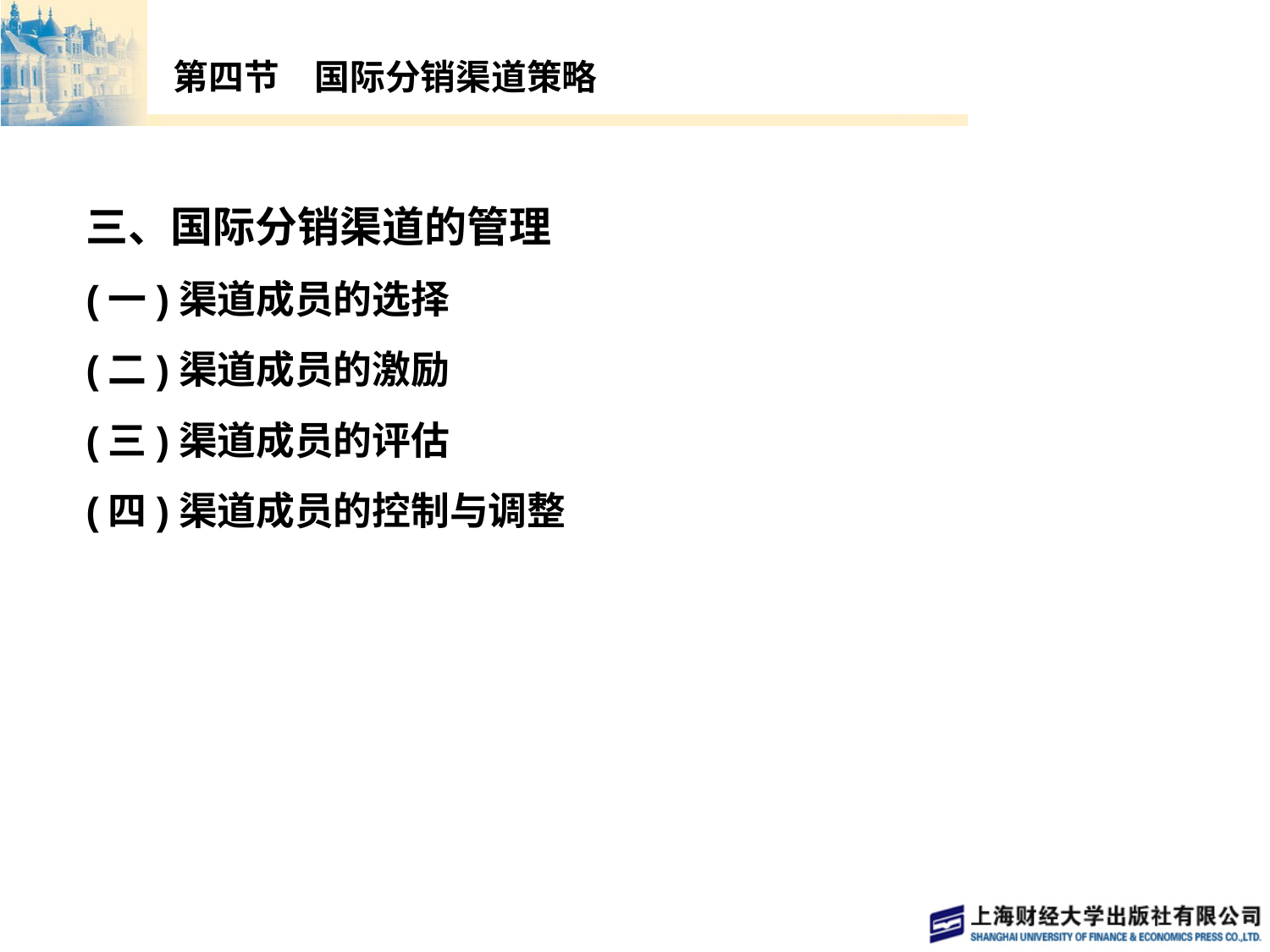

# 第四节　国际分销渠道策略
三、国际分销渠道的管理
(一)渠道成员的选择
(二)渠道成员的激励
(三)渠道成员的评估
(四)渠道成员的控制与调整